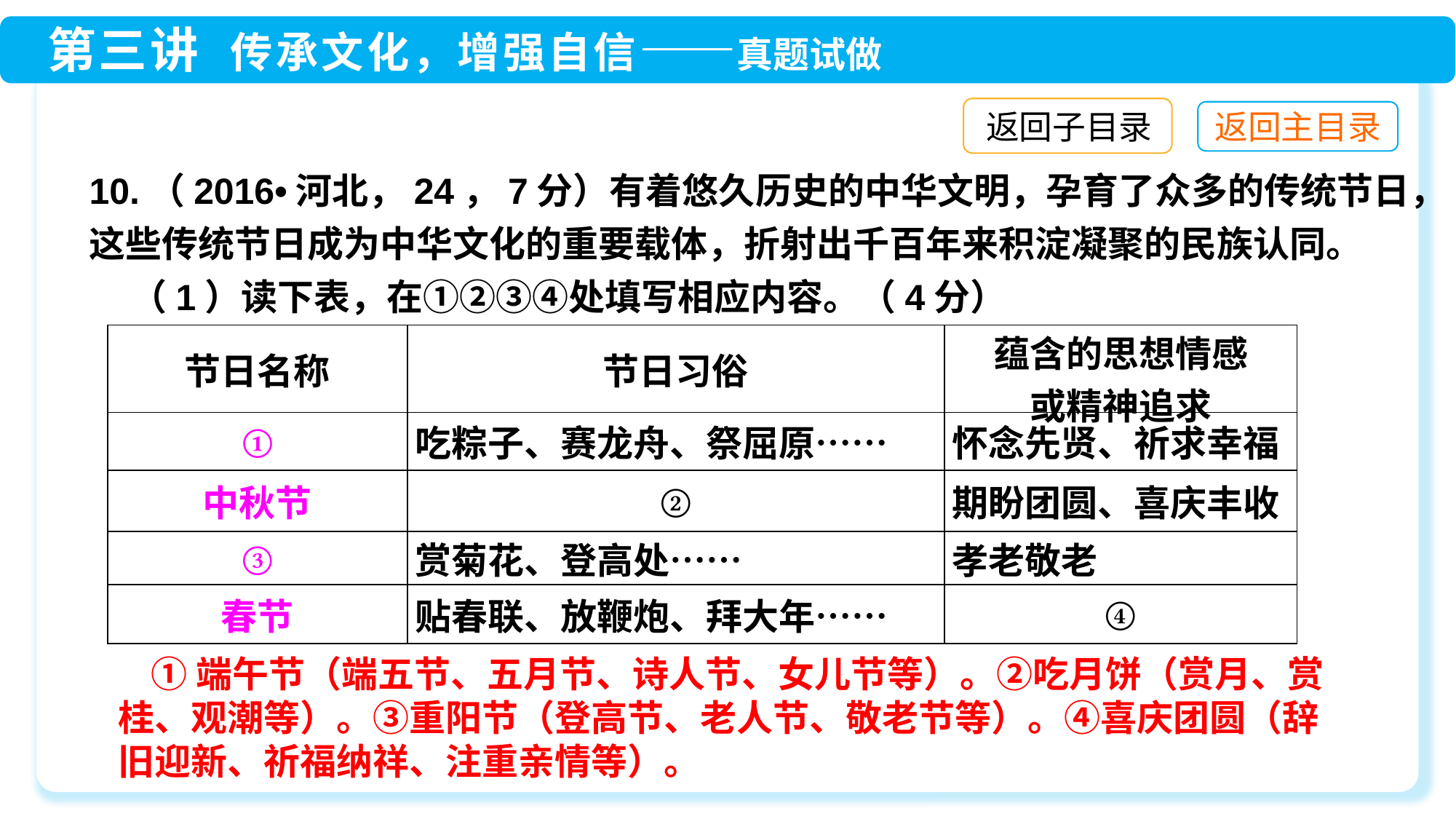

返回子目录

10.（2016•河北，24，7分）有着悠久历史的中华文明，孕育了众多的传统节日，这些传统节日成为中华文化的重要载体，折射出千百年来积淀凝聚的民族认同。
    （1）读下表，在①②③④处填写相应内容。（4分）
| 节日名称 | 节日习俗 | 蕴含的思想情感 或精神追求 |
| --- | --- | --- |
| ① | 吃粽子、赛龙舟、祭屈原…… | 怀念先贤、祈求幸福 |
| 中秋节 | ② | 期盼团圆、喜庆丰收 |
| ③ | 赏菊花、登高处…… | 孝老敬老 |
| 春节 | 贴春联、放鞭炮、拜大年…… | ④ |
    ①端午节（端五节、五月节、诗人节、女儿节等）。②吃月饼（赏月、赏桂、观潮等）。③重阳节（登高节、老人节、敬老节等）。④喜庆团圆（辞旧迎新、祈福纳祥、注重亲情等）。